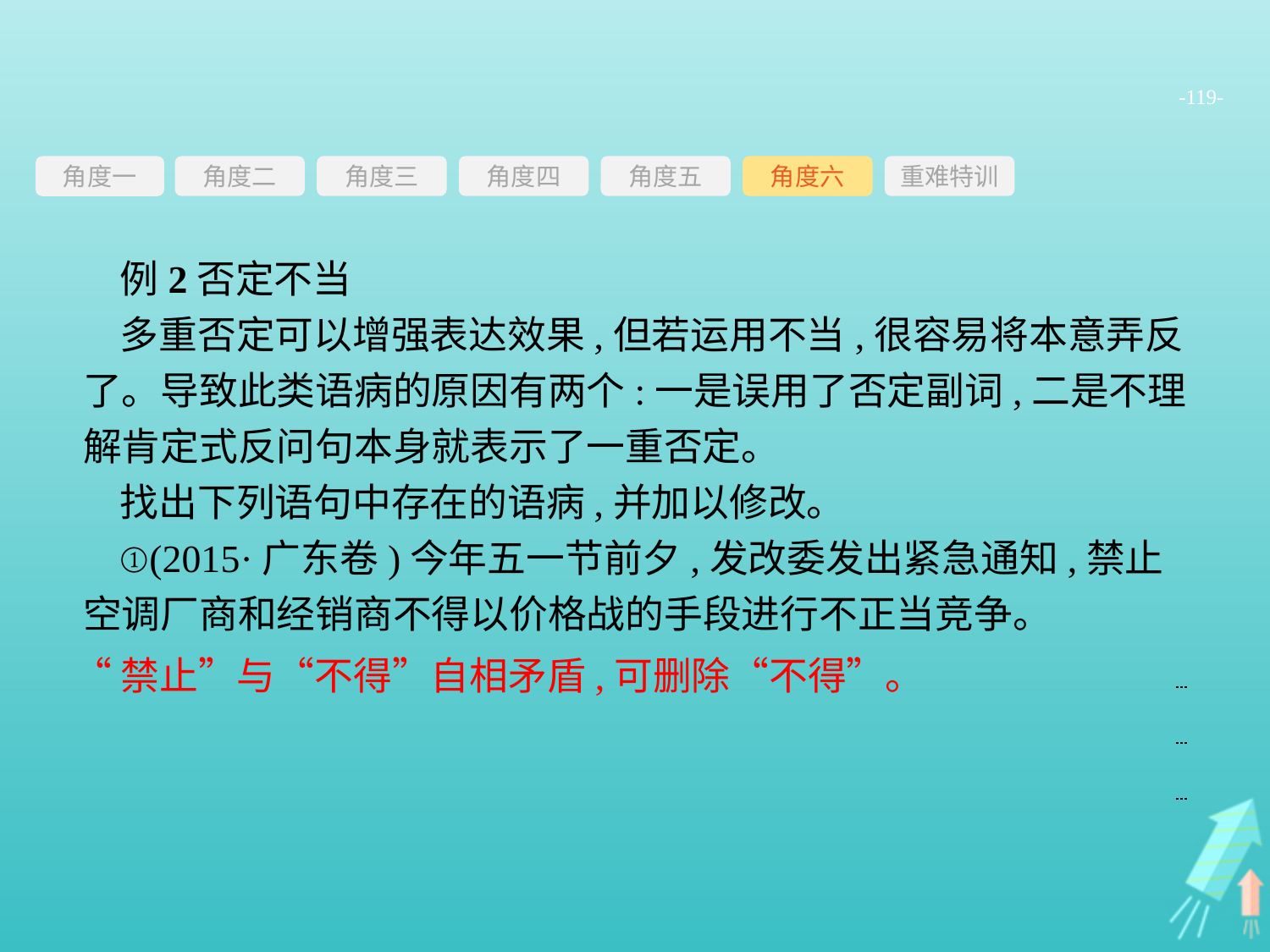

-119-
角度三
角度四
角度五
角度六
重难特训
角度二
角度一
例2否定不当
多重否定可以增强表达效果,但若运用不当,很容易将本意弄反了。导致此类语病的原因有两个:一是误用了否定副词,二是不理解肯定式反问句本身就表示了一重否定。
找出下列语句中存在的语病,并加以修改。
①(2015·广东卷)今年五一节前夕,发改委发出紧急通知,禁止空调厂商和经销商不得以价格战的手段进行不正当竞争。

“禁止”与“不得”自相矛盾,可删除“不得”。